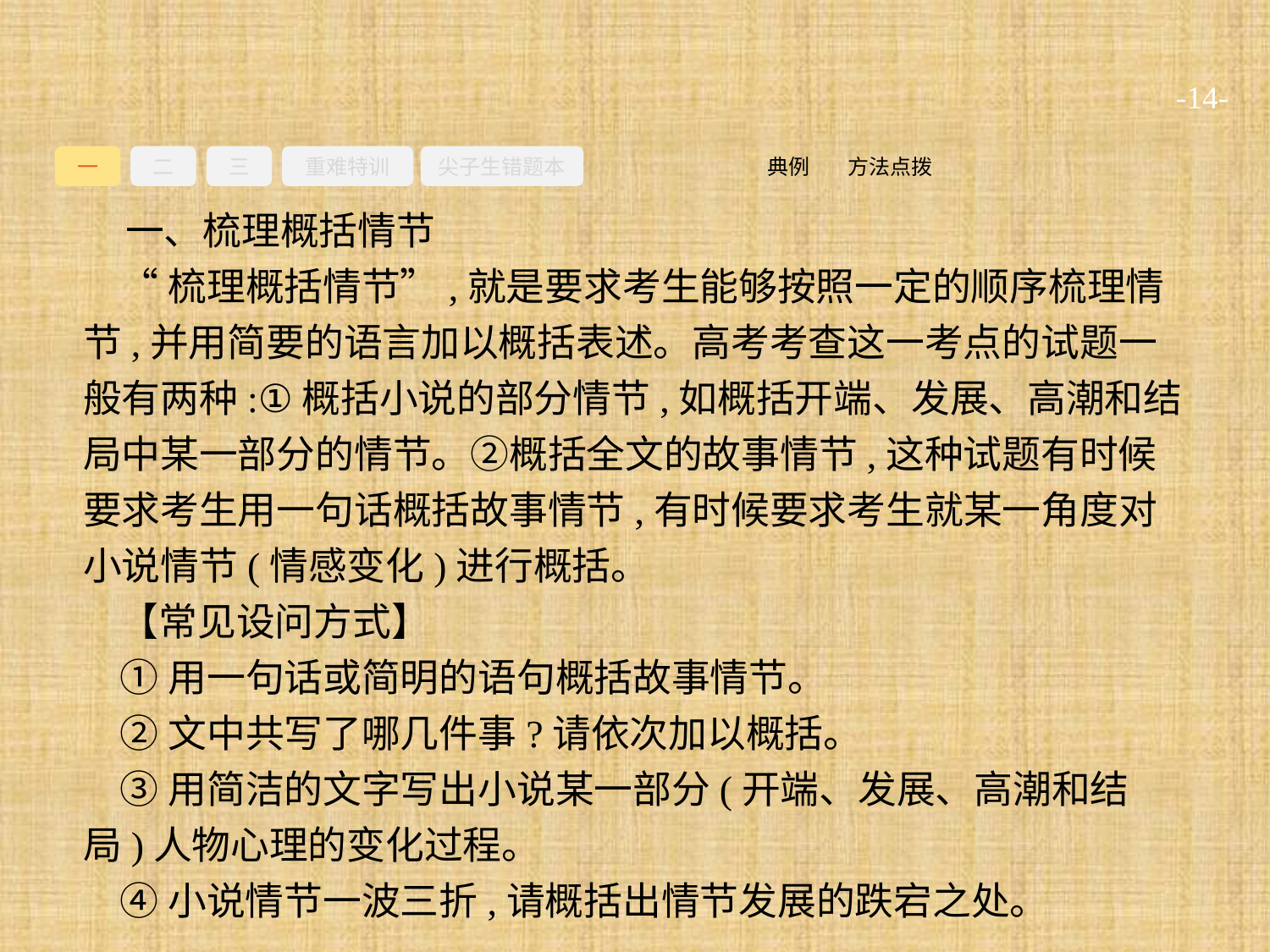

-14-
一
二
三
重难特训
尖子生错题本
方法点拨
典例
一、梳理概括情节
“梳理概括情节”,就是要求考生能够按照一定的顺序梳理情节,并用简要的语言加以概括表述。高考考查这一考点的试题一般有两种:①概括小说的部分情节,如概括开端、发展、高潮和结局中某一部分的情节。②概括全文的故事情节,这种试题有时候要求考生用一句话概括故事情节,有时候要求考生就某一角度对小说情节(情感变化)进行概括。
【常见设问方式】
①用一句话或简明的语句概括故事情节。
②文中共写了哪几件事?请依次加以概括。
③用简洁的文字写出小说某一部分(开端、发展、高潮和结局)人物心理的变化过程。
④小说情节一波三折,请概括出情节发展的跌宕之处。